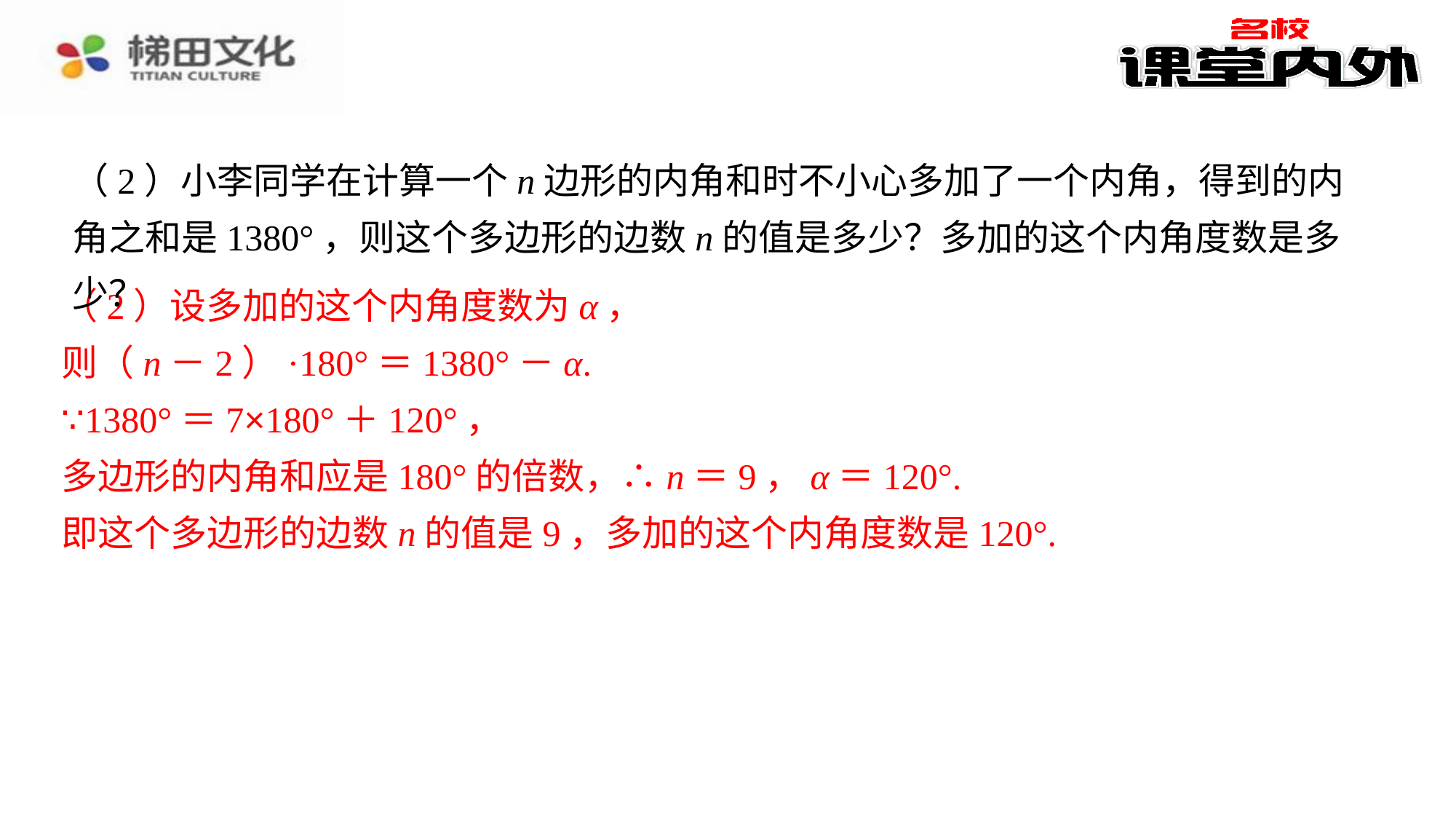

（2）小李同学在计算一个n边形的内角和时不小心多加了一个内角，得到的内角之和是1380°，则这个多边形的边数n的值是多少？多加的这个内角度数是多少？
（2）设多加的这个内角度数为α，
（2）设多加的这个内角度数为α，则⁠
（n－2）·180°＝1380°－α.⁠
∵1380°＝7×180°＋120°，⁠
多边形的内角和应是180°的倍数，∴n＝9，α＝120°.⁠
即这个多边形的边数n的值是9，多加的这个内角度数是120°.⁠
则（n－2）·180°＝1380°－α.
∵1380°＝7×180°＋120°，
多边形的内角和应是180°的倍数，∴n＝9，α＝120°.
即这个多边形的边数n的值是9，多加的这个内角度数是120°.